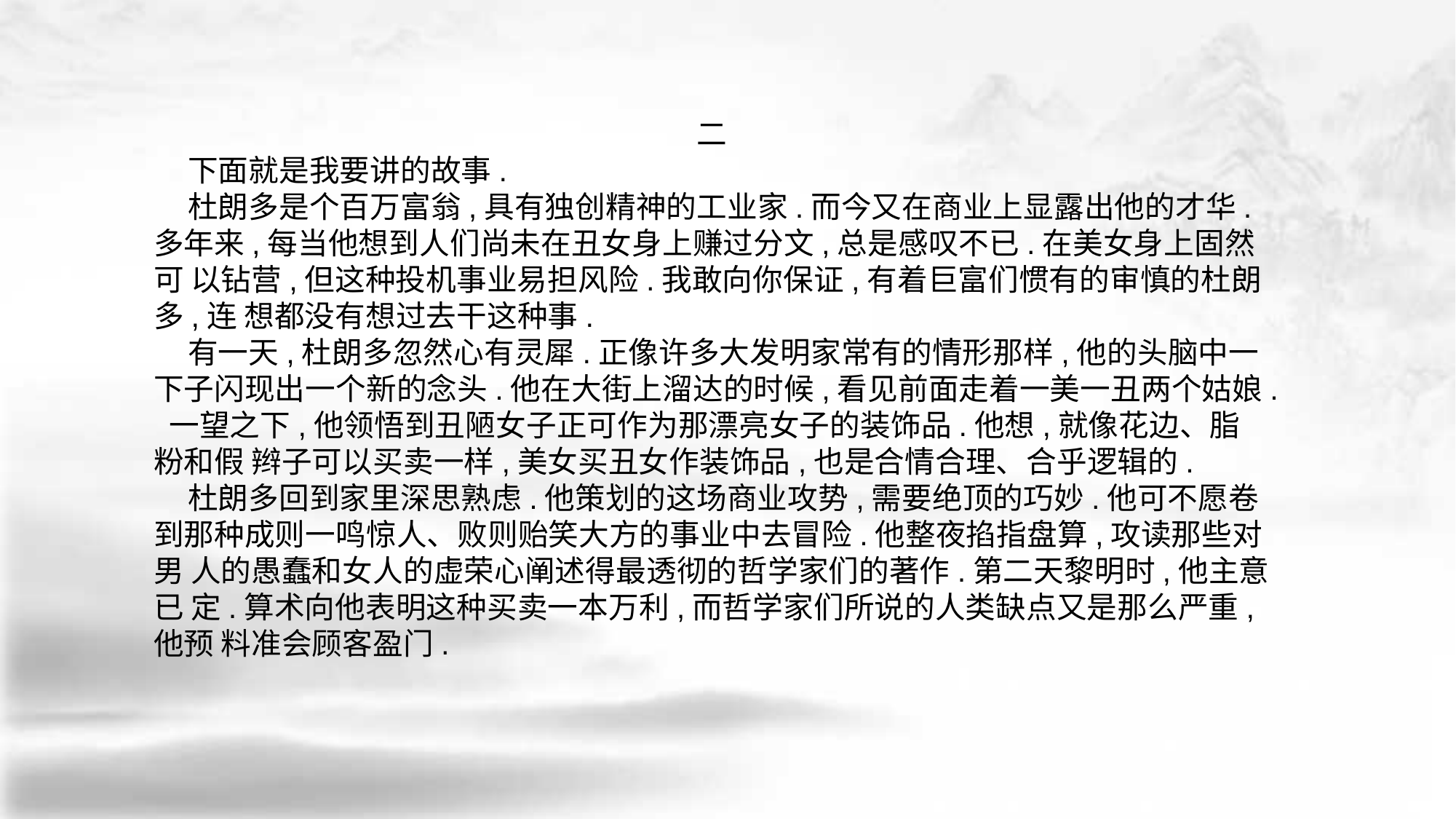

二
    下面就是我要讲的故事.
    杜朗多是个百万富翁,具有独创精神的工业家.而今又在商业上显露出他的才华. 多年来,每当他想到人们尚未在丑女身上赚过分文,总是感叹不已.在美女身上固然可 以钻营,但这种投机事业易担风险.我敢向你保证,有着巨富们惯有的审慎的杜朗多,连 想都没有想过去干这种事.
    有一天,杜朗多忽然心有灵犀.正像许多大发明家常有的情形那样,他的头脑中一 下子闪现出一个新的念头.他在大街上溜达的时候,看见前面走着一美一丑两个姑娘. 一望之下,他领悟到丑陋女子正可作为那漂亮女子的装饰品.他想,就像花边、脂粉和假 辫子可以买卖一样,美女买丑女作装饰品,也是合情合理、合乎逻辑的.
    杜朗多回到家里深思熟虑.他策划的这场商业攻势,需要绝顶的巧妙.他可不愿卷 到那种成则一鸣惊人、败则贻笑大方的事业中去冒险.他整夜掐指盘算,攻读那些对男 人的愚蠢和女人的虚荣心阐述得最透彻的哲学家们的著作.第二天黎明时,他主意已 定.算术向他表明这种买卖一本万利,而哲学家们所说的人类缺点又是那么严重,他预 料准会顾客盈门.